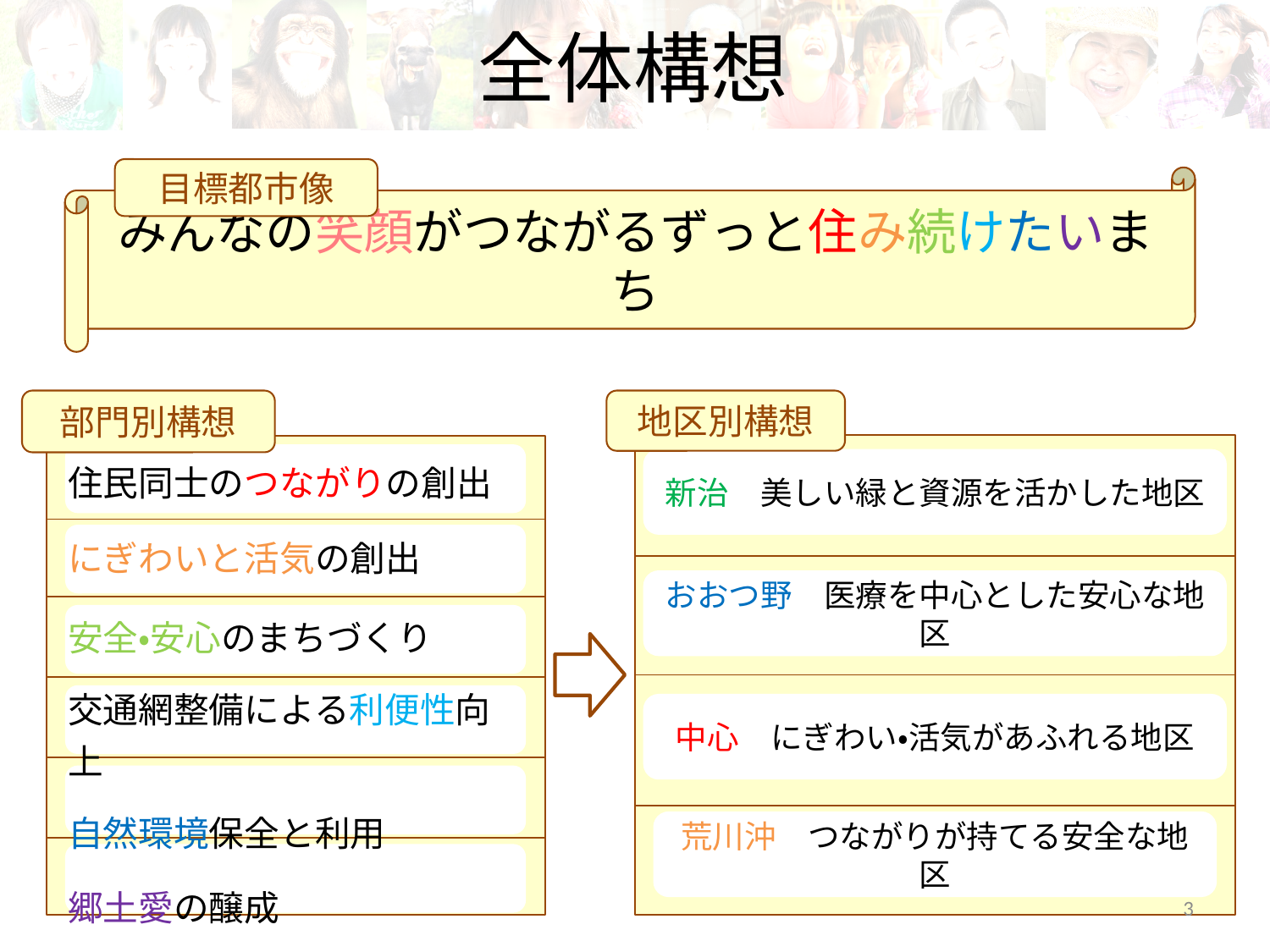

# 全体構想
目標都市像
みんなの笑顔がつながるずっと住み続けたいまち
部門別構想

地区別構想

新治　美しい緑と資源を活かした地区
おおつ野　医療を中心とした安心な地区
中心　にぎわい・活気があふれる地区
荒川沖　つながりが持てる安全な地区
| 住民同士のつながりの創出 |
| --- |
| にぎわいと活気の創出 |
| 安全・安心のまちづくり |
| 交通網整備による利便性向上 |
| 自然環境保全と利用 |
| 郷土愛の醸成 |

3